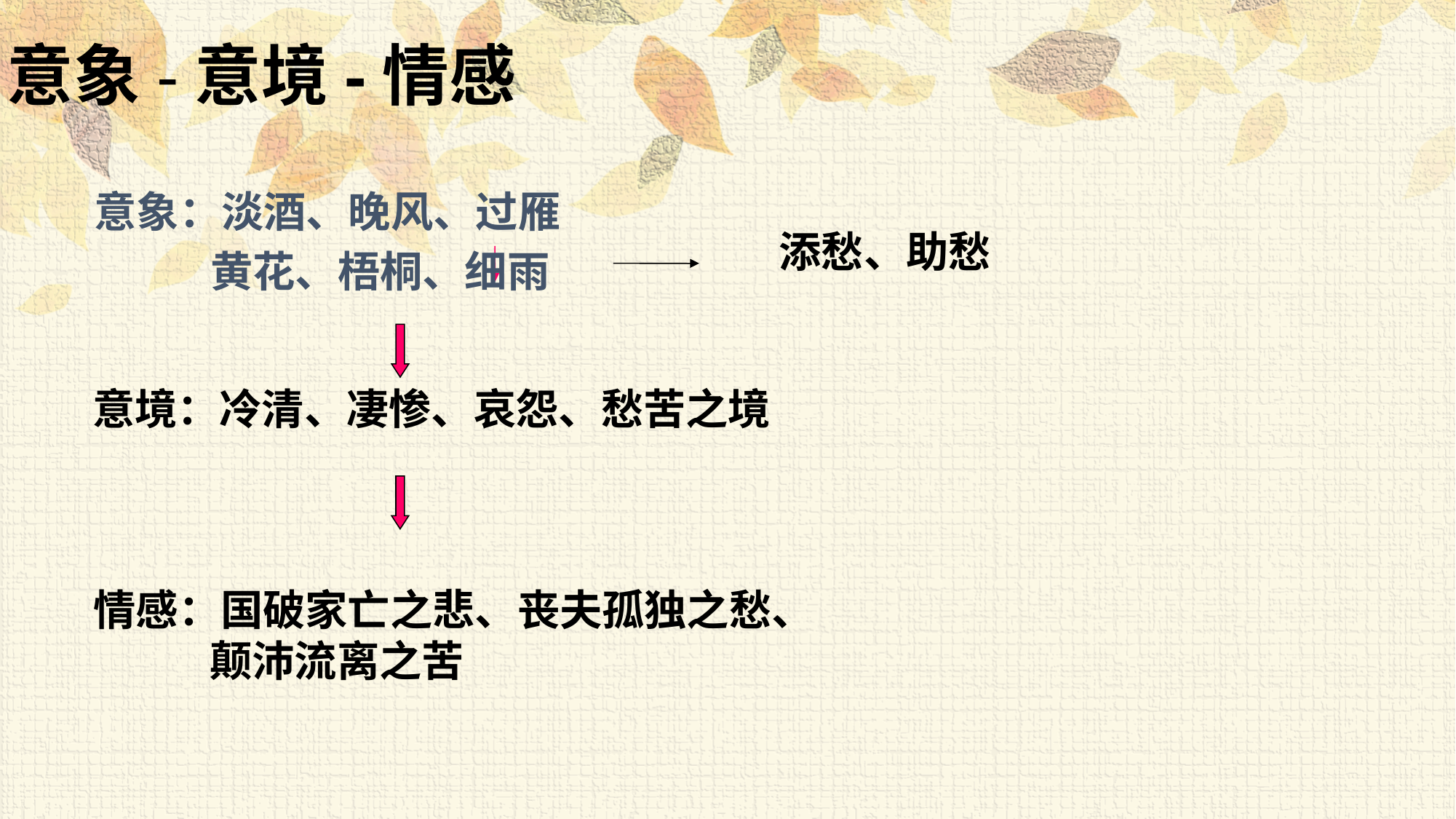

意象-意境-情感

意象：淡酒、晚风、过雁
           黄花、梧桐、细雨

添愁、助愁

意境：冷清、凄惨、哀怨、愁苦之境

情感：国破家亡之悲、丧夫孤独之愁、
           颠沛流离之苦